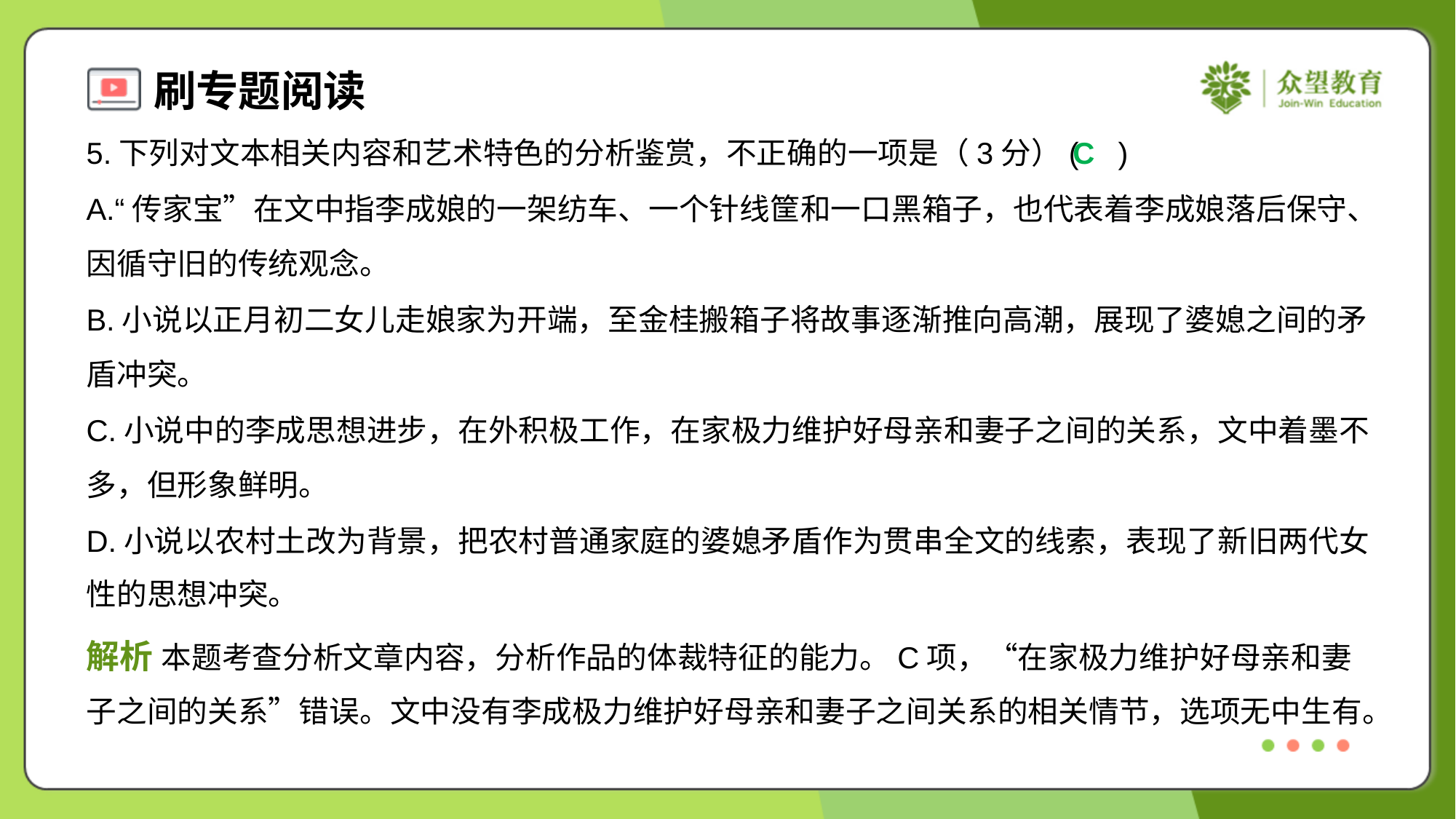

5.下列对文本相关内容和艺术特色的分析鉴赏，不正确的一项是（3分）(     )
C
A.“传家宝”在文中指李成娘的一架纺车、一个针线筐和一口黑箱子，也代表着李成娘落后保守、
因循守旧的传统观念。
B.小说以正月初二女儿走娘家为开端，至金桂搬箱子将故事逐渐推向高潮，展现了婆媳之间的矛
盾冲突。
C.小说中的李成思想进步，在外积极工作，在家极力维护好母亲和妻子之间的关系，文中着墨不
多，但形象鲜明。
D.小说以农村土改为背景，把农村普通家庭的婆媳矛盾作为贯串全文的线索，表现了新旧两代女
性的思想冲突。
解析 本题考查分析文章内容，分析作品的体裁特征的能力。C项，“在家极力维护好母亲和妻
子之间的关系”错误。文中没有李成极力维护好母亲和妻子之间关系的相关情节，选项无中生有。